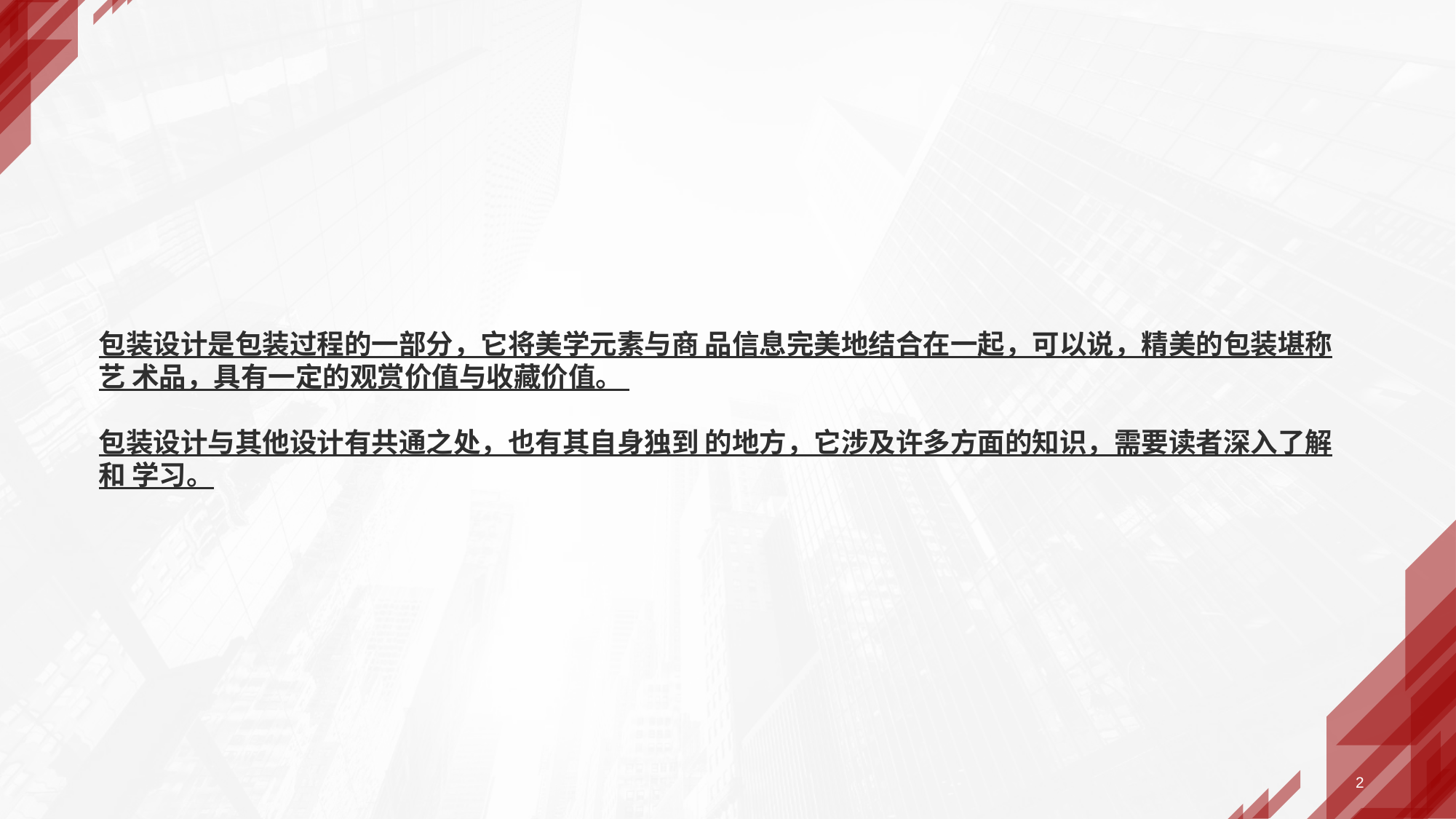

包装设计是包装过程的一部分，它将美学元素与商 品信息完美地结合在一起，可以说，精美的包装堪称艺 术品，具有一定的观赏价值与收藏价值。

包装设计与其他设计有共通之处，也有其自身独到 的地方，它涉及许多方面的知识，需要读者深入了解和 学习。
2